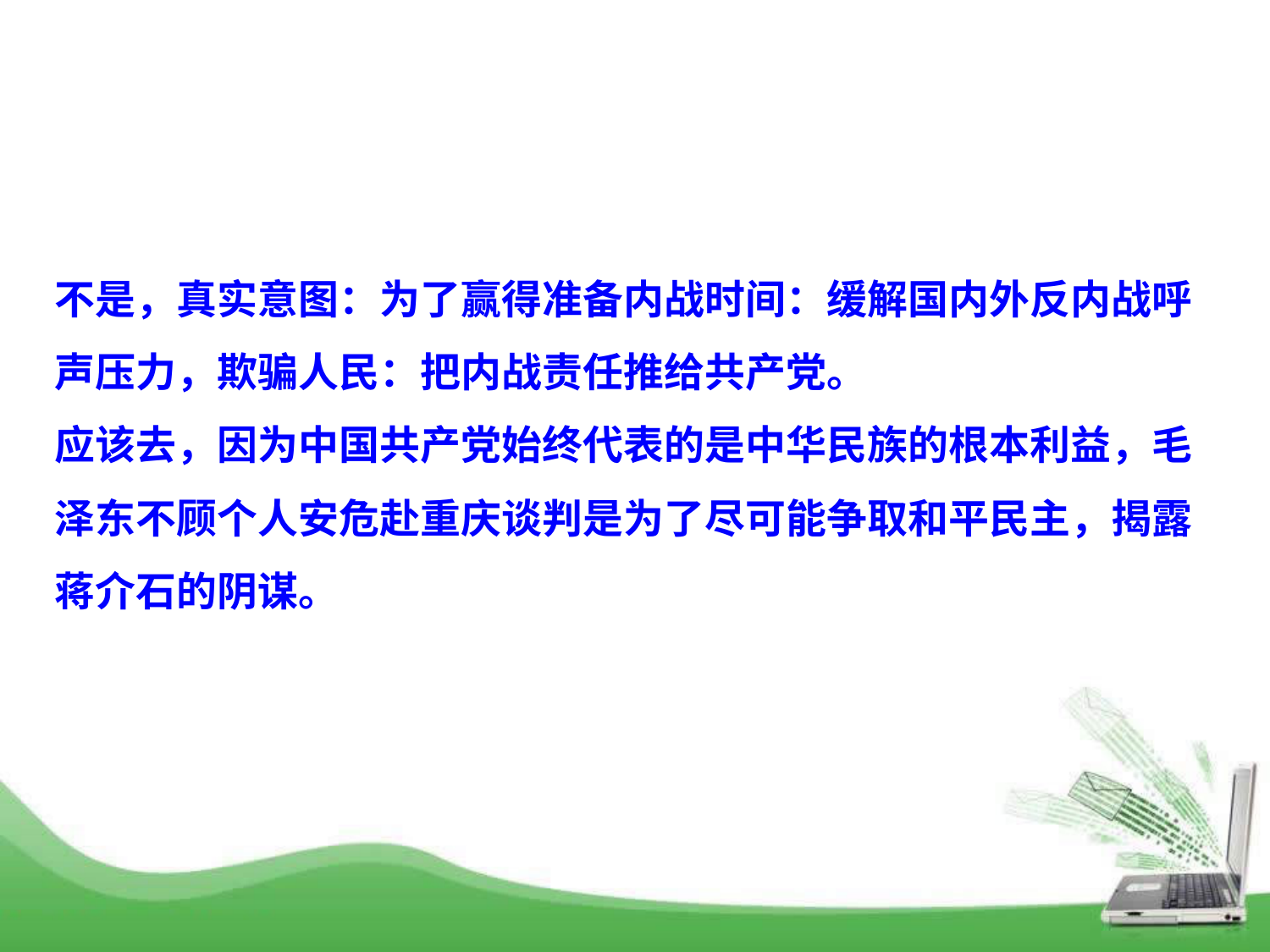

不是，真实意图：为了赢得准备内战时间：缓解国内外反内战呼声压力，欺骗人民：把内战责任推给共产党。
应该去，因为中国共产党始终代表的是中华民族的根本利益，毛泽东不顾个人安危赴重庆谈判是为了尽可能争取和平民主，揭露蒋介石的阴谋。